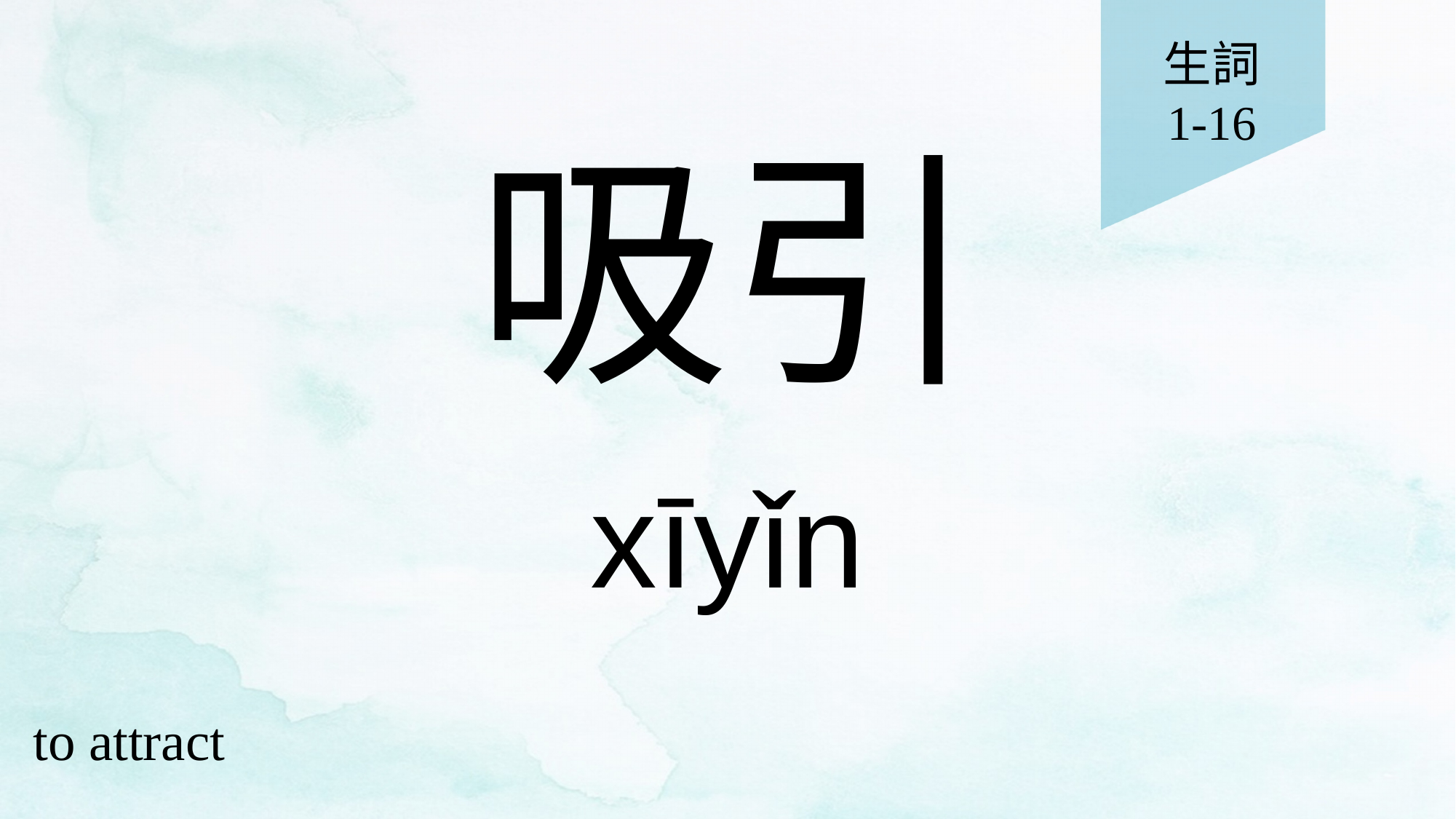

生詞
1-16
# 吸引
xīyǐn
to attract